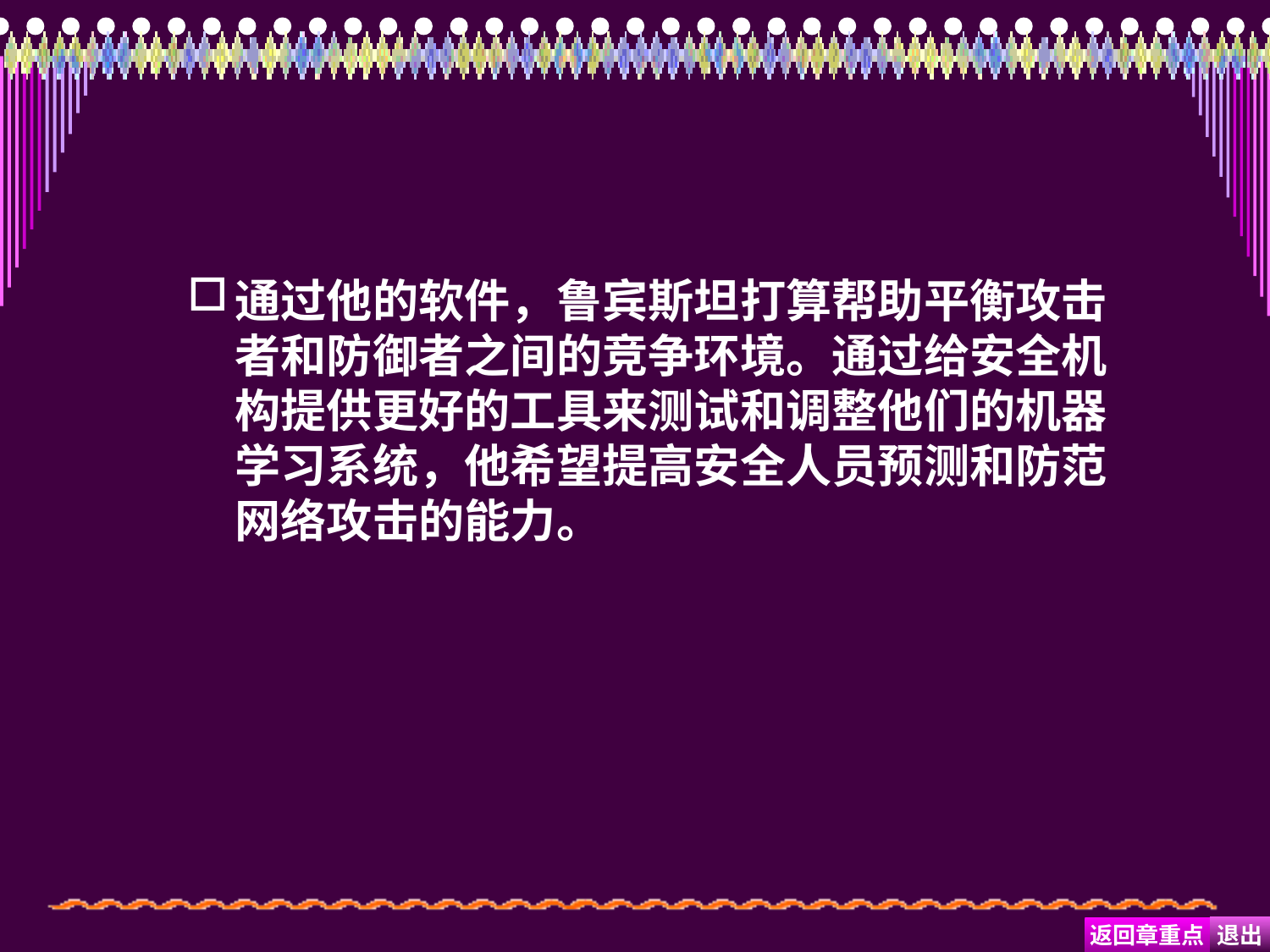

#
通过他的软件，鲁宾斯坦打算帮助平衡攻击者和防御者之间的竞争环境。通过给安全机构提供更好的工具来测试和调整他们的机器学习系统，他希望提高安全人员预测和防范网络攻击的能力。